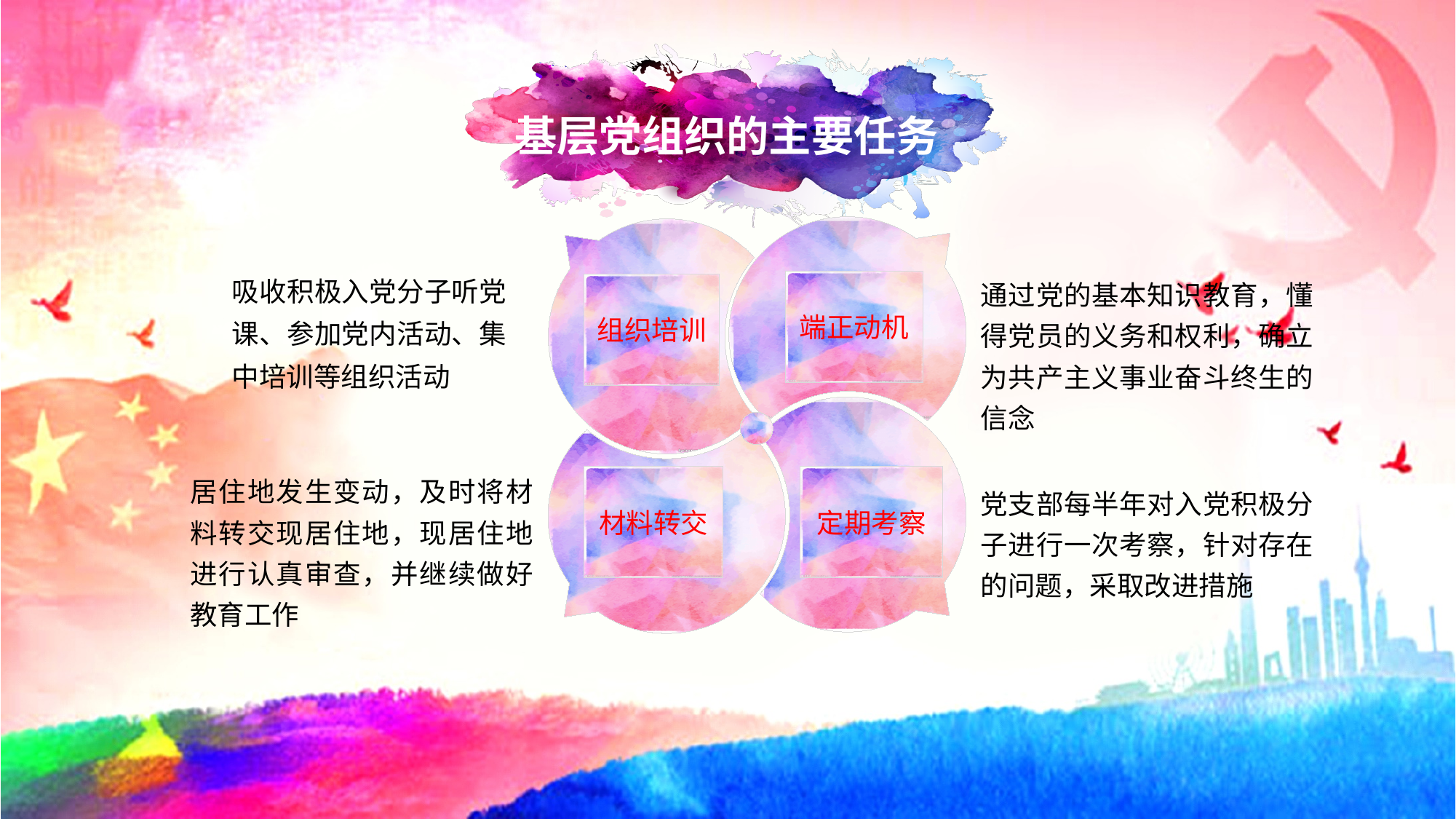

基层党组织的主要任务

端正动机
组织培训

材料转交
定期考察
吸收积极入党分子听党课、参加党内活动、集中培训等组织活动
通过党的基本知识教育，懂得党员的义务和权利，确立为共产主义事业奋斗终生的信念
居住地发生变动，及时将材料转交现居住地，现居住地进行认真审查，并继续做好教育工作
党支部每半年对入党积极分子进行一次考察，针对存在的问题，采取改进措施